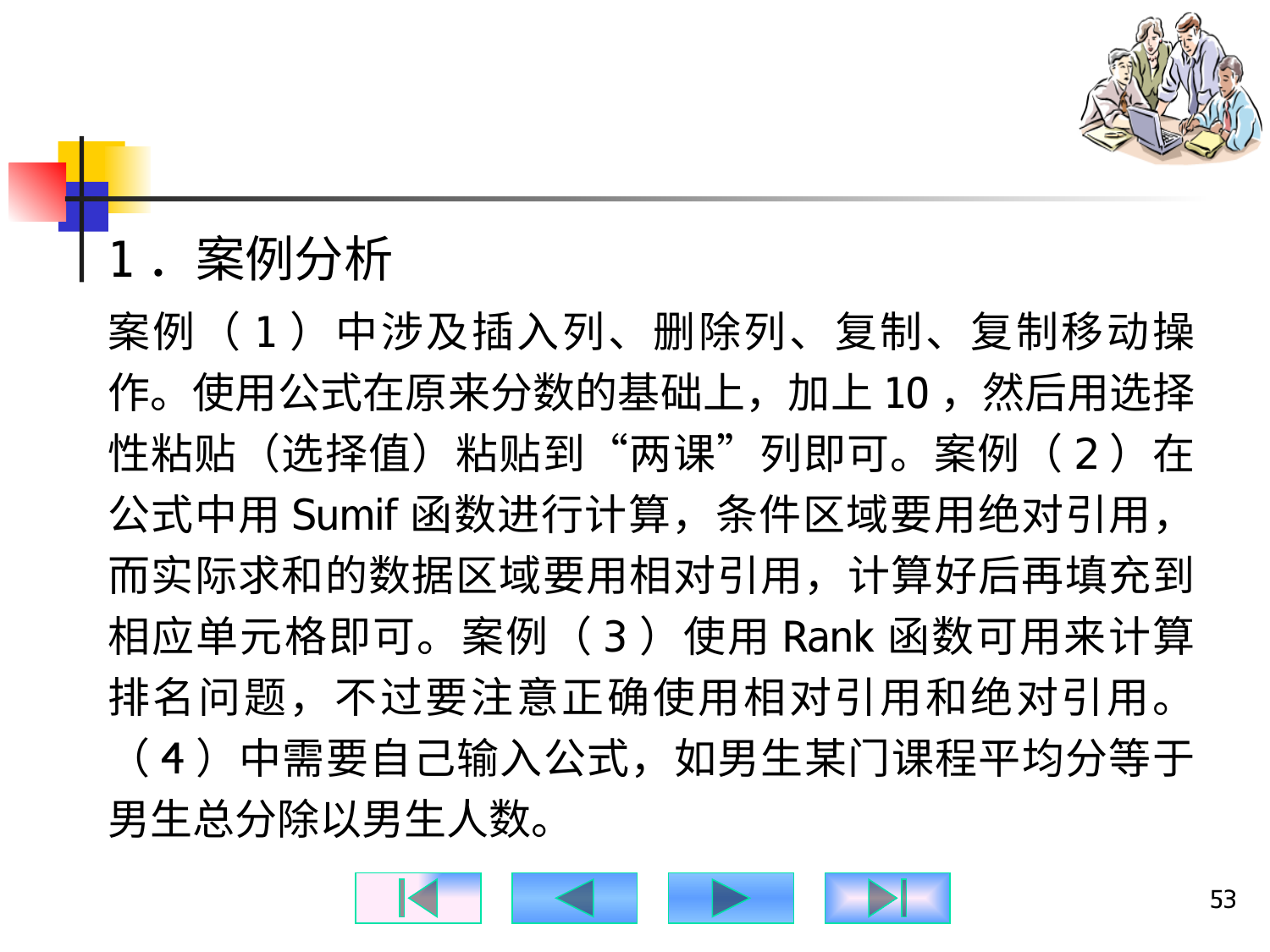

#
1．案例分析
案例（1）中涉及插入列、删除列、复制、复制移动操作。使用公式在原来分数的基础上，加上10，然后用选择性粘贴（选择值）粘贴到“两课”列即可。案例（2）在公式中用Sumif函数进行计算，条件区域要用绝对引用，而实际求和的数据区域要用相对引用，计算好后再填充到相应单元格即可。案例（3）使用Rank函数可用来计算排名问题，不过要注意正确使用相对引用和绝对引用。（4）中需要自己输入公式，如男生某门课程平均分等于男生总分除以男生人数。

53